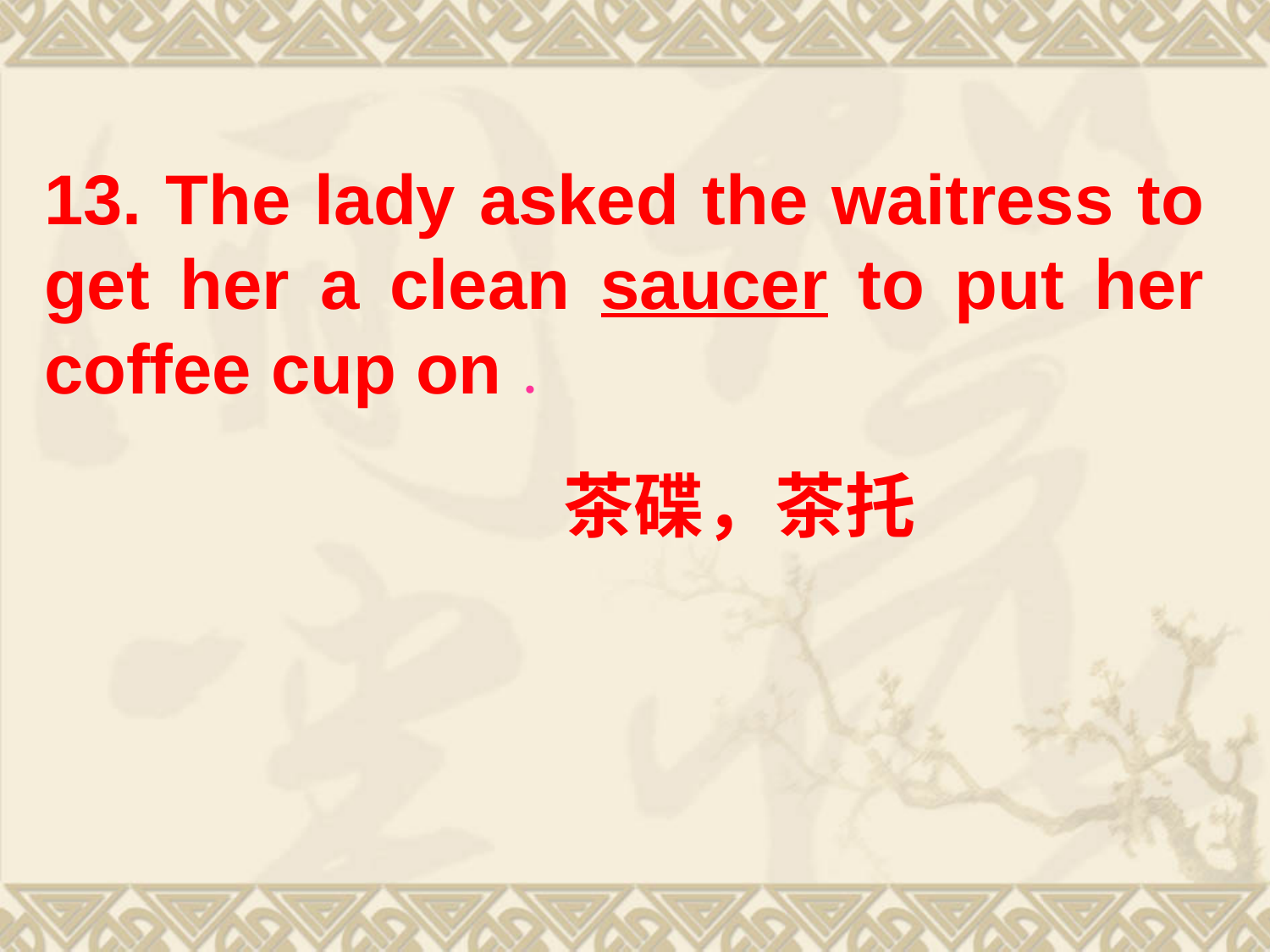

13. The lady asked the waitress to get her a clean saucer to put her coffee cup on．

茶碟，茶托